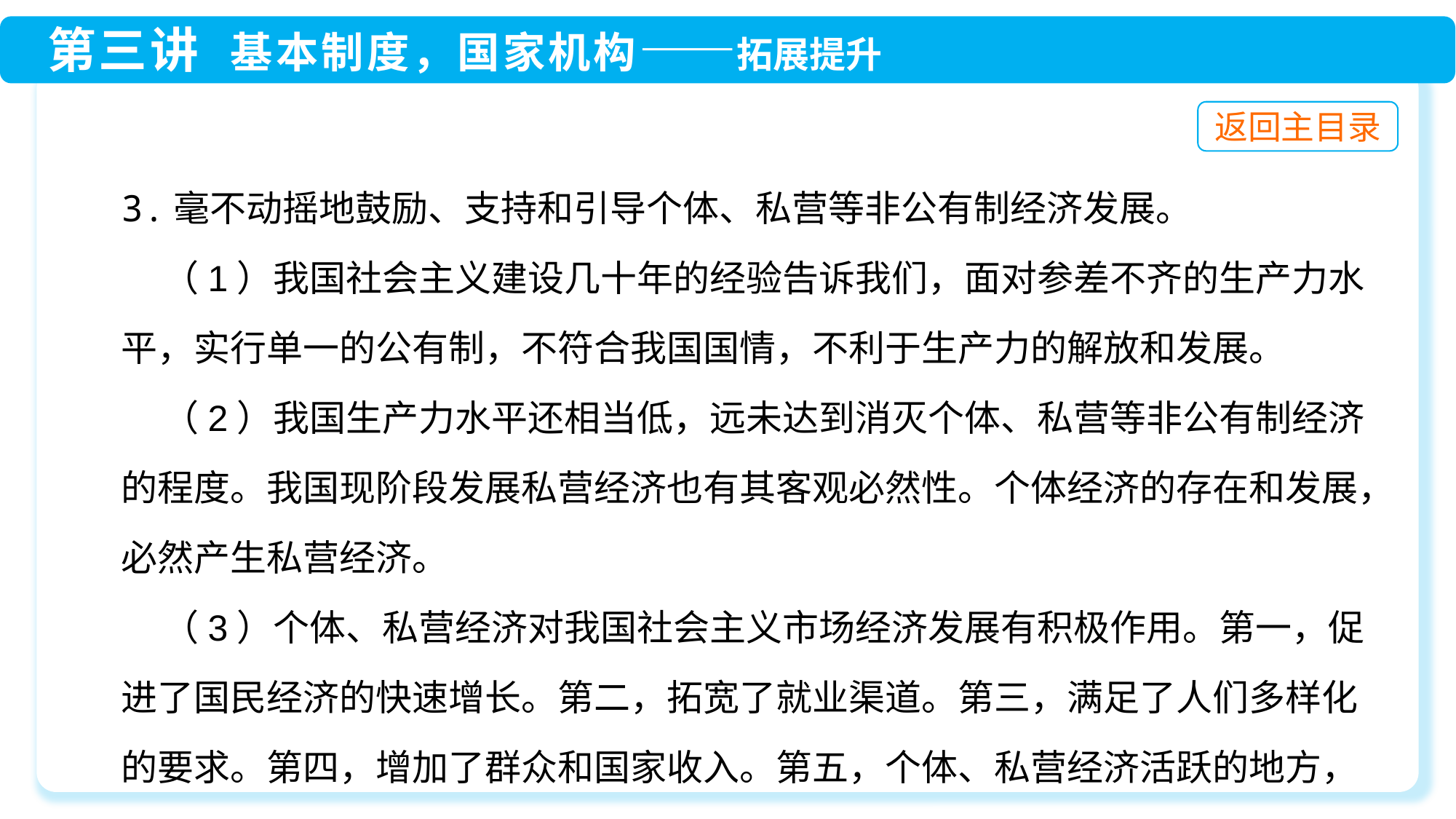

3.毫不动摇地鼓励、支持和引导个体、私营等非公有制经济发展。
    （1）我国社会主义建设几十年的经验告诉我们，面对参差不齐的生产力水平，实行单一的公有制，不符合我国国情，不利于生产力的解放和发展。
    （2）我国生产力水平还相当低，远未达到消灭个体、私营等非公有制经济的程度。我国现阶段发展私营经济也有其客观必然性。个体经济的存在和发展，必然产生私营经济。
    （3）个体、私营经济对我国社会主义市场经济发展有积极作用。第一，促进了国民经济的快速增长。第二，拓宽了就业渠道。第三，满足了人们多样化的要求。第四，增加了群众和国家收入。第五，个体、私营经济活跃的地方，